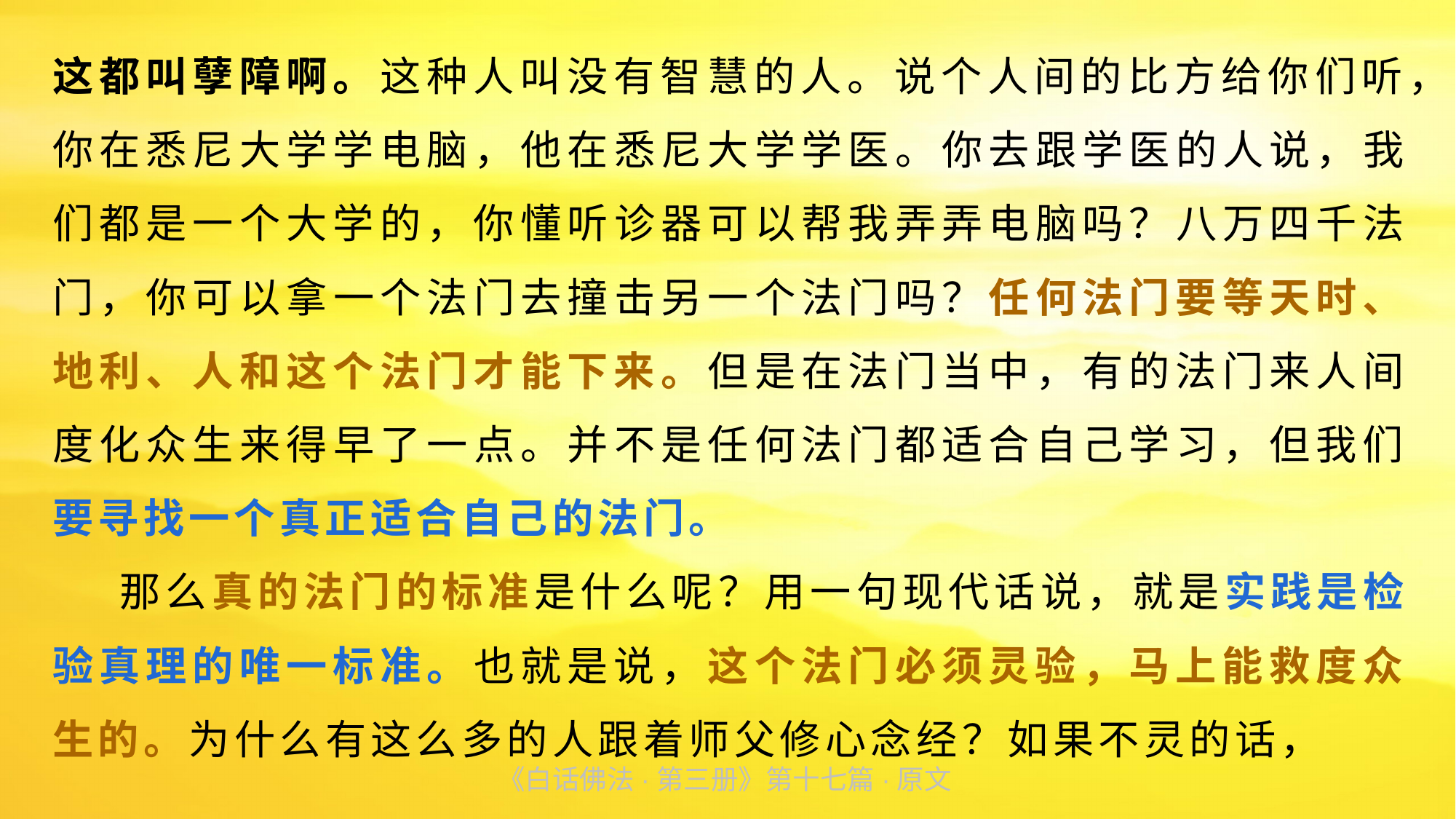

这都叫孽障啊。这种人叫没有智慧的人。说个人间的比方给你们听，你在悉尼大学学电脑，他在悉尼大学学医。你去跟学医的人说，我们都是一个大学的，你懂听诊器可以帮我弄弄电脑吗？八万四千法门，你可以拿一个法门去撞击另一个法门吗？任何法门要等天时、地利、人和这个法门才能下来。但是在法门当中，有的法门来人间度化众生来得早了一点。并不是任何法门都适合自己学习，但我们要寻找一个真正适合自己的法门。
    那么真的法门的标准是什么呢？用一句现代话说，就是实践是检验真理的唯一标准。也就是说，这个法门必须灵验，马上能救度众生的。为什么有这么多的人跟着师父修心念经？如果不灵的话，
《白话佛法·第三册》第十七篇·原文